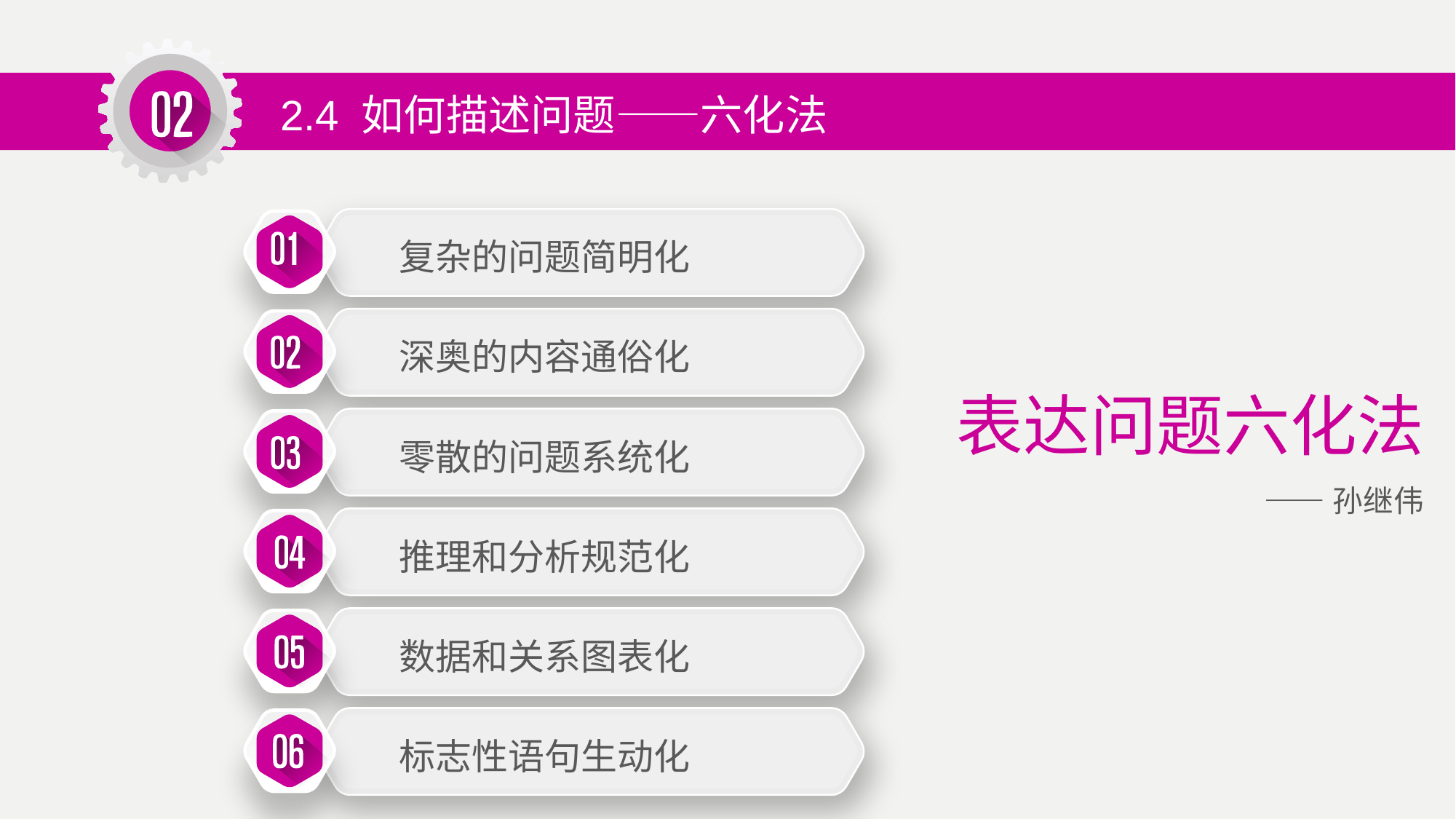

2.4 如何描述问题——六化法

复杂的问题简明化

深奥的内容通俗化

表达问题六化法
——孙继伟

零散的问题系统化

推理和分析规范化

数据和关系图表化

标志性语句生动化